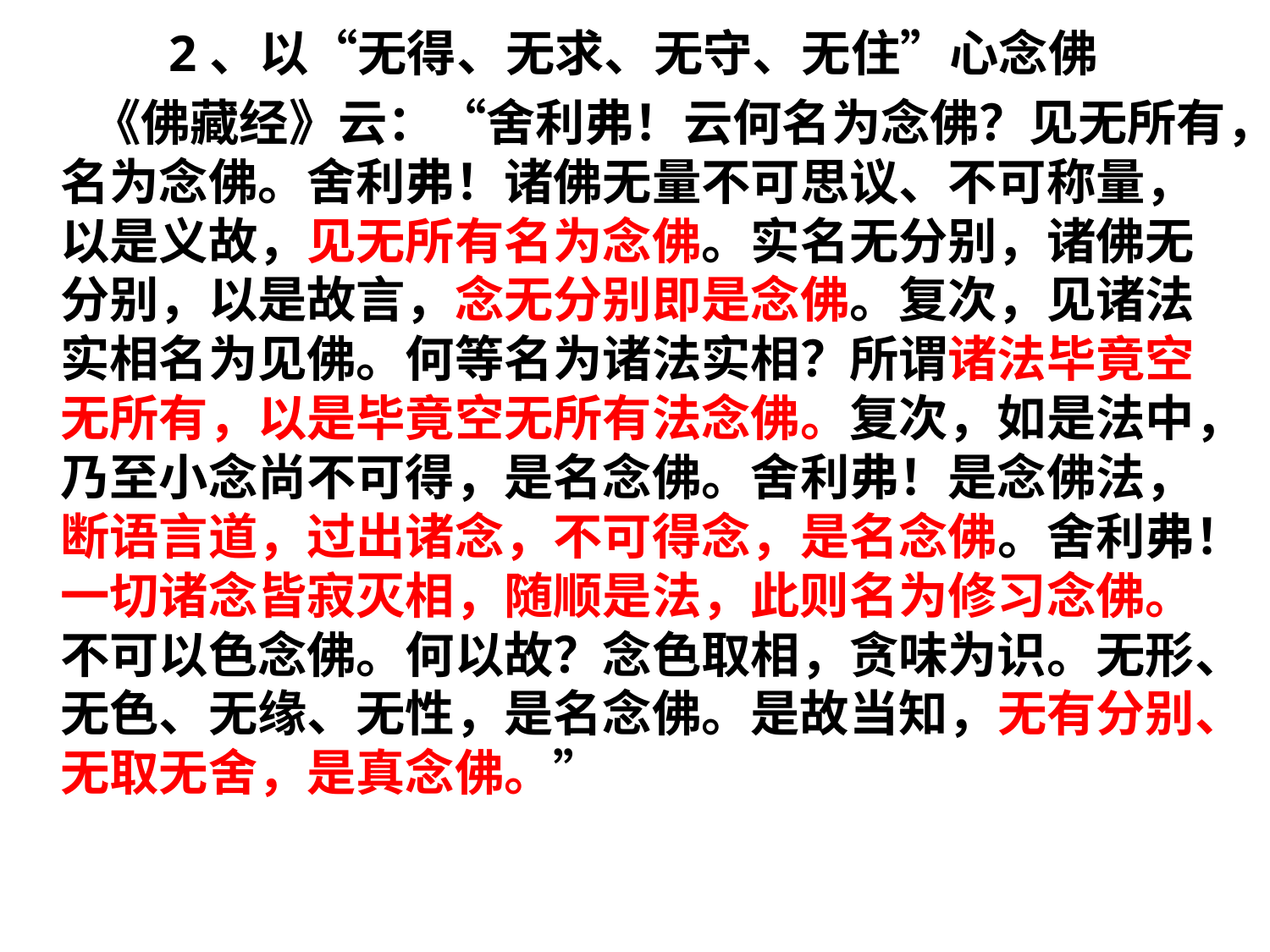

2、以“无得、无求、无守、无住”心念佛
      《佛藏经》云：“舍利弗！云何名为念佛？见无所有，名为念佛。舍利弗！诸佛无量不可思议、不可称量，以是义故，见无所有名为念佛。实名无分别，诸佛无分别，以是故言，念无分别即是念佛。复次，见诸法实相名为见佛。何等名为诸法实相？所谓诸法毕竟空无所有，以是毕竟空无所有法念佛。复次，如是法中，乃至小念尚不可得，是名念佛。舍利弗！是念佛法，断语言道，过出诸念，不可得念，是名念佛。舍利弗！一切诸念皆寂灭相，随顺是法，此则名为修习念佛。不可以色念佛。何以故？念色取相，贪味为识。无形、无色、无缘、无性，是名念佛。是故当知，无有分别、无取无舍，是真念佛。”